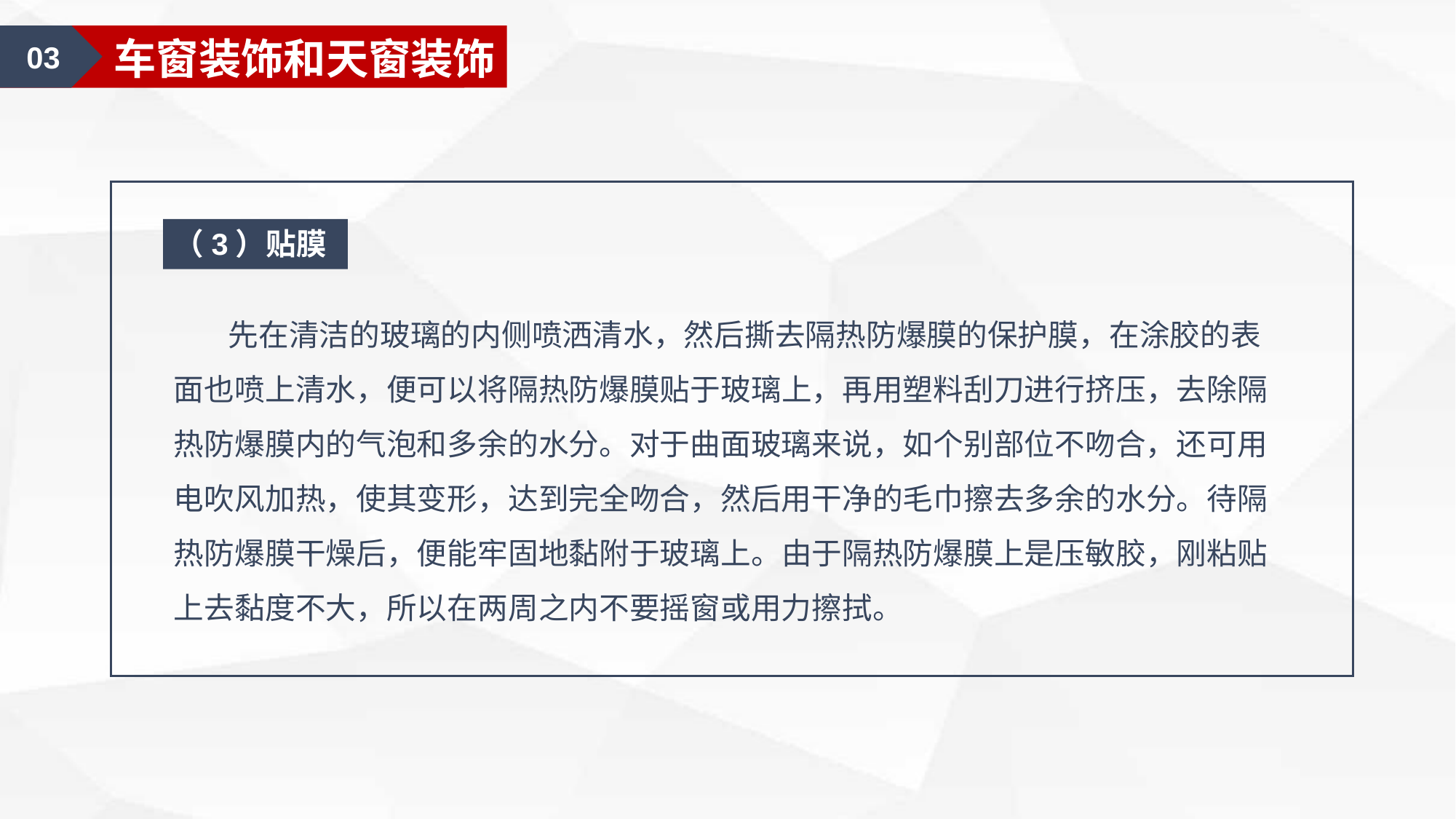

01
汽车外部的清洁

03
车窗装饰和天窗装饰

（3）贴膜
       先在清洁的玻璃的内侧喷洒清水，然后撕去隔热防爆膜的保护膜，在涂胶的表面也喷上清水，便可以将隔热防爆膜贴于玻璃上，再用塑料刮刀进行挤压，去除隔热防爆膜内的气泡和多余的水分。对于曲面玻璃来说，如个别部位不吻合，还可用电吹风加热，使其变形，达到完全吻合，然后用干净的毛巾擦去多余的水分。待隔热防爆膜干燥后，便能牢固地黏附于玻璃上。由于隔热防爆膜上是压敏胶，刚粘贴上去黏度不大，所以在两周之内不要摇窗或用力擦拭。